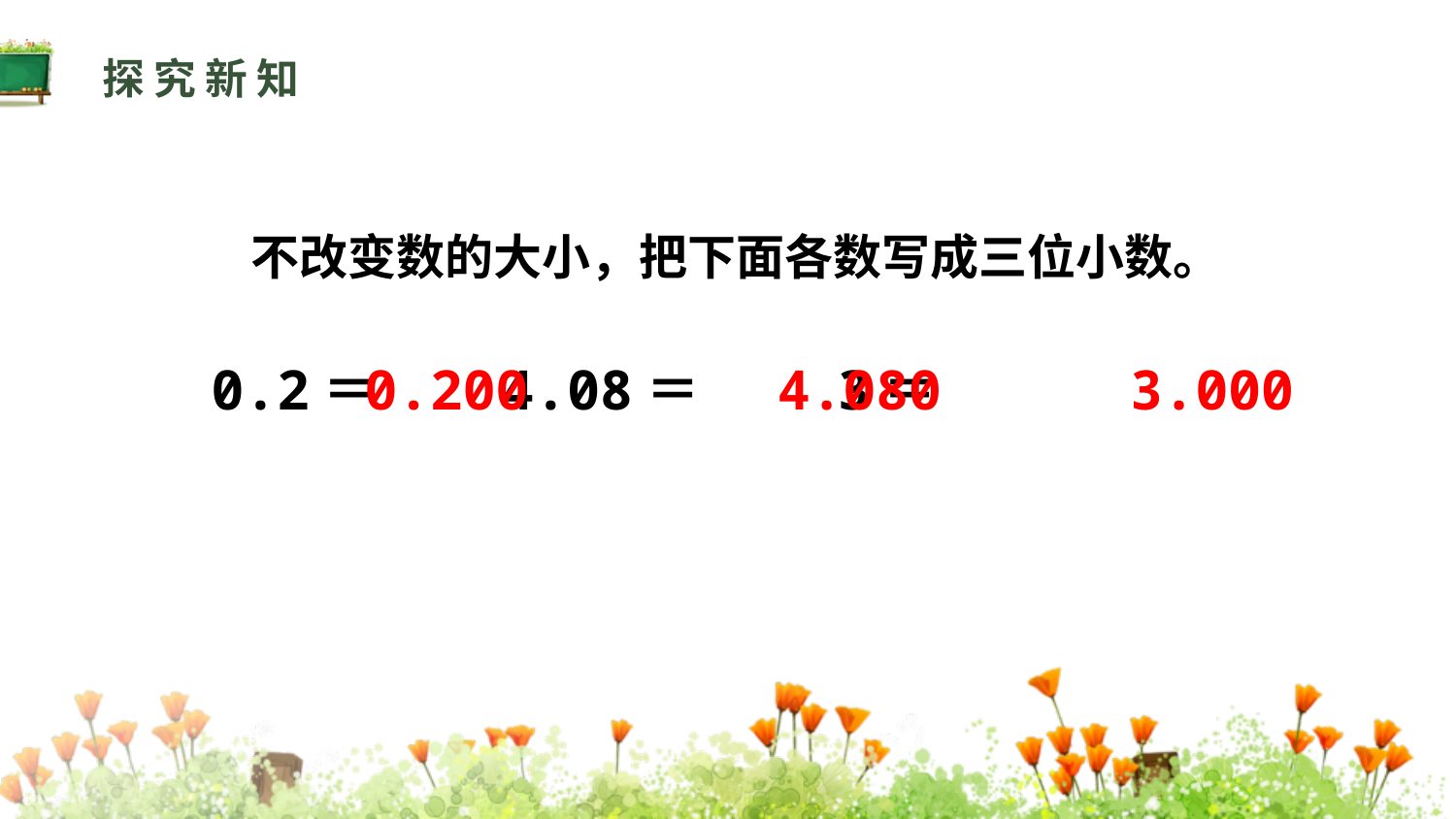

探究新知
不改变数的大小，把下面各数写成三位小数。
0.2＝         4.08＝          3＝
0.200
4.080
3.000